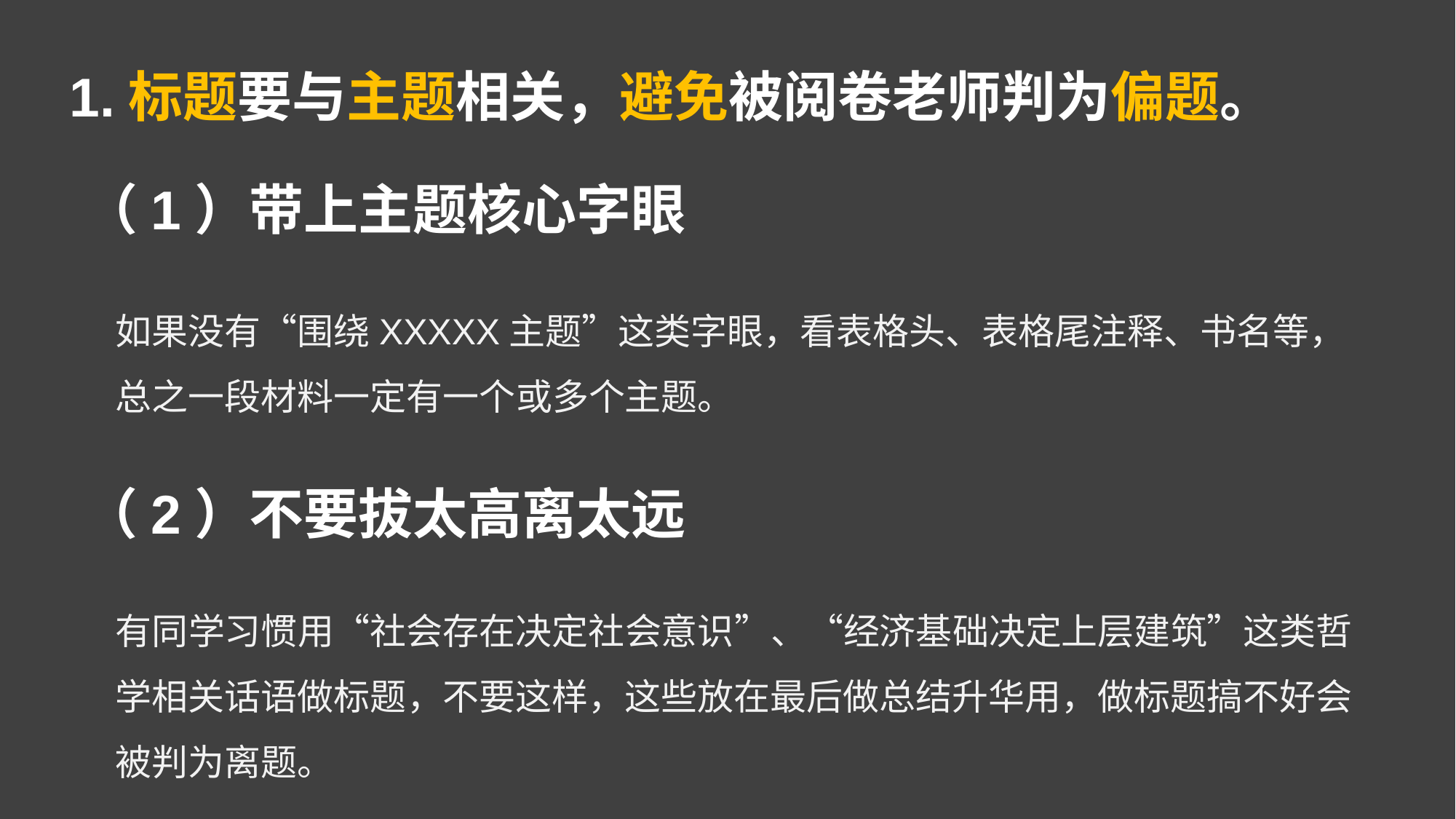

1.标题要与主题相关，避免被阅卷老师判为偏题。
（1）带上主题核心字眼

如果没有“围绕XXXXX主题”这类字眼，看表格头、表格尾注释、书名等，总之一段材料一定有一个或多个主题。
（2）不要拔太高离太远
有同学习惯用“社会存在决定社会意识”、“经济基础决定上层建筑”这类哲学相关话语做标题，不要这样，这些放在最后做总结升华用，做标题搞不好会被判为离题。